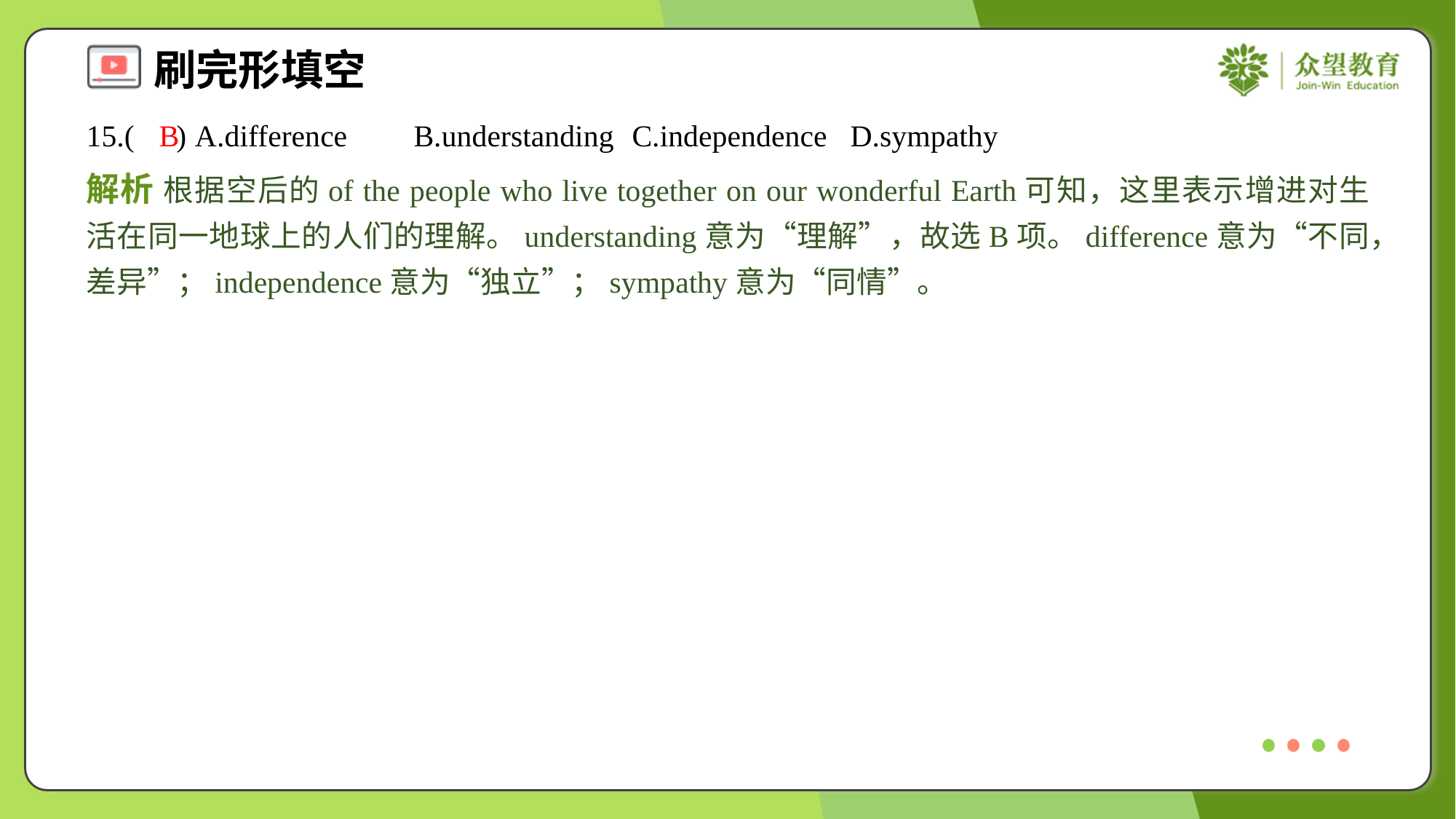

15.(     ) A.difference	B.understanding	C.independence	D.sympathy
B
解析 根据空后的of the people who live together on our wonderful Earth可知，这里表示增进对生活在同一地球上的人们的理解。understanding意为“理解”，故选B项。difference意为“不同，差异”；independence意为“独立”；sympathy意为“同情”。